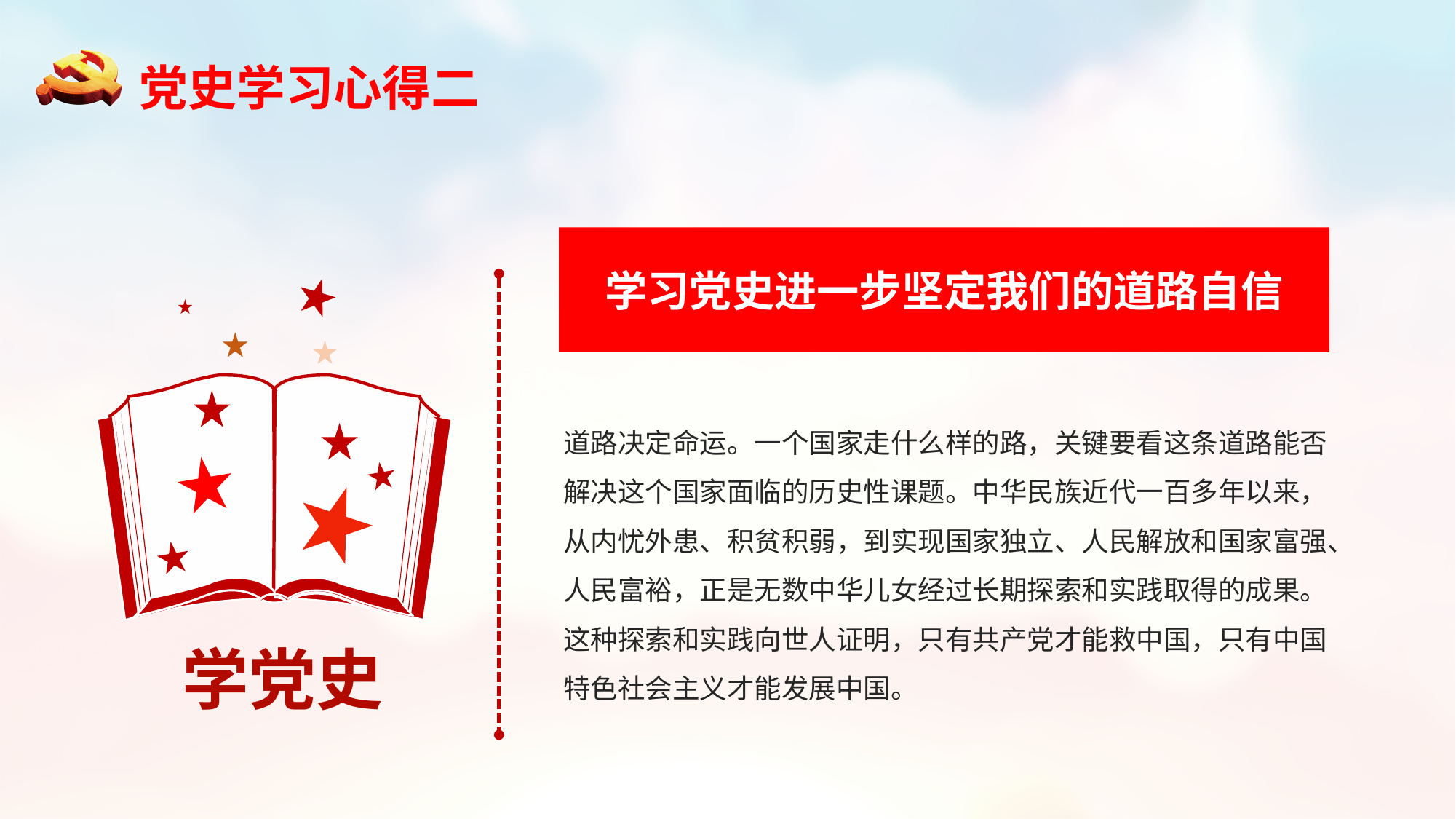

党史学习心得二
学习党史进一步坚定我们的道路自信

道路决定命运。一个国家走什么样的路，关键要看这条道路能否解决这个国家面临的历史性课题。中华民族近代一百多年以来，从内忧外患、积贫积弱，到实现国家独立、人民解放和国家富强、人民富裕，正是无数中华儿女经过长期探索和实践取得的成果。这种探索和实践向世人证明，只有共产党才能救中国，只有中国特色社会主义才能发展中国。

学党史
延时符